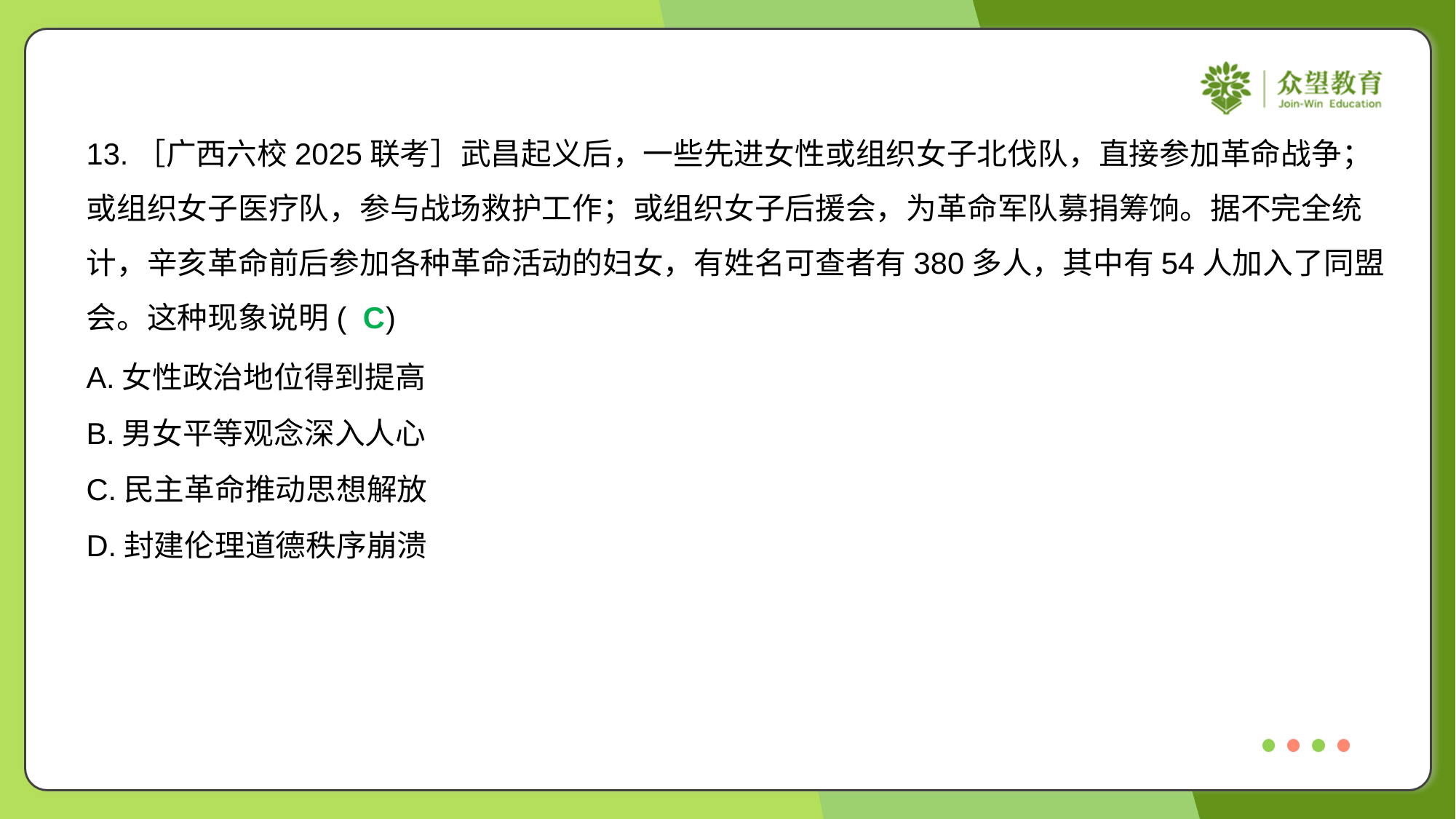

13.［广西六校2025联考］武昌起义后，一些先进女性或组织女子北伐队，直接参加革命战争；
或组织女子医疗队，参与战场救护工作；或组织女子后援会，为革命军队募捐筹饷。据不完全统
计，辛亥革命前后参加各种革命活动的妇女，有姓名可查者有380多人，其中有54人加入了同盟
会。这种现象说明(     )
C
A.女性政治地位得到提高
B.男女平等观念深入人心
C.民主革命推动思想解放
D.封建伦理道德秩序崩溃